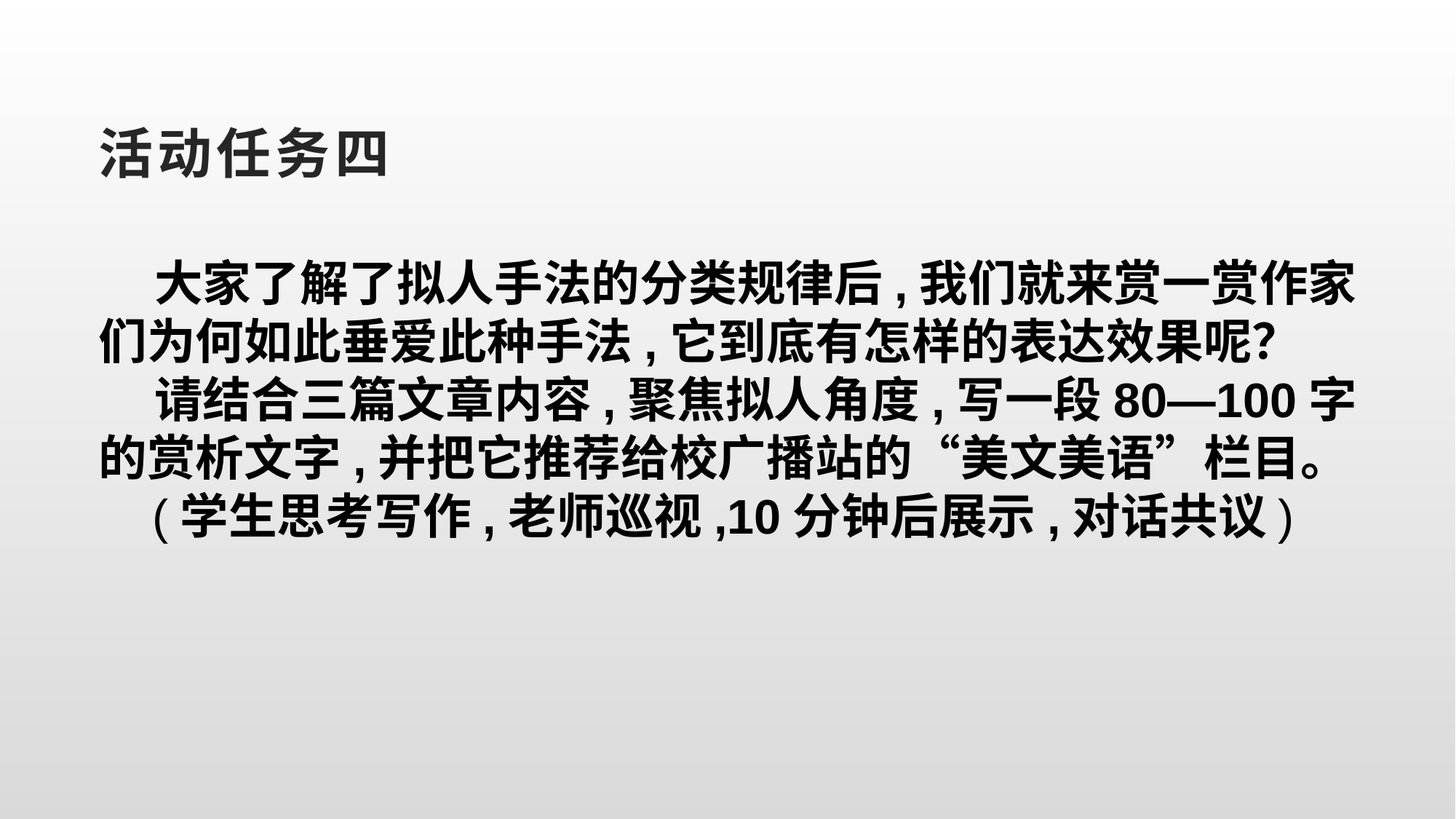

# 活动任务四
    大家了解了拟人手法的分类规律后,我们就来赏一赏作家们为何如此垂爱此种手法,它到底有怎样的表达效果呢？
    请结合三篇文章内容,聚焦拟人角度,写一段80―100字的赏析文字,并把它推荐给校广播站的“美文美语”栏目。
    (学生思考写作,老师巡视,10分钟后展示,对话共议)